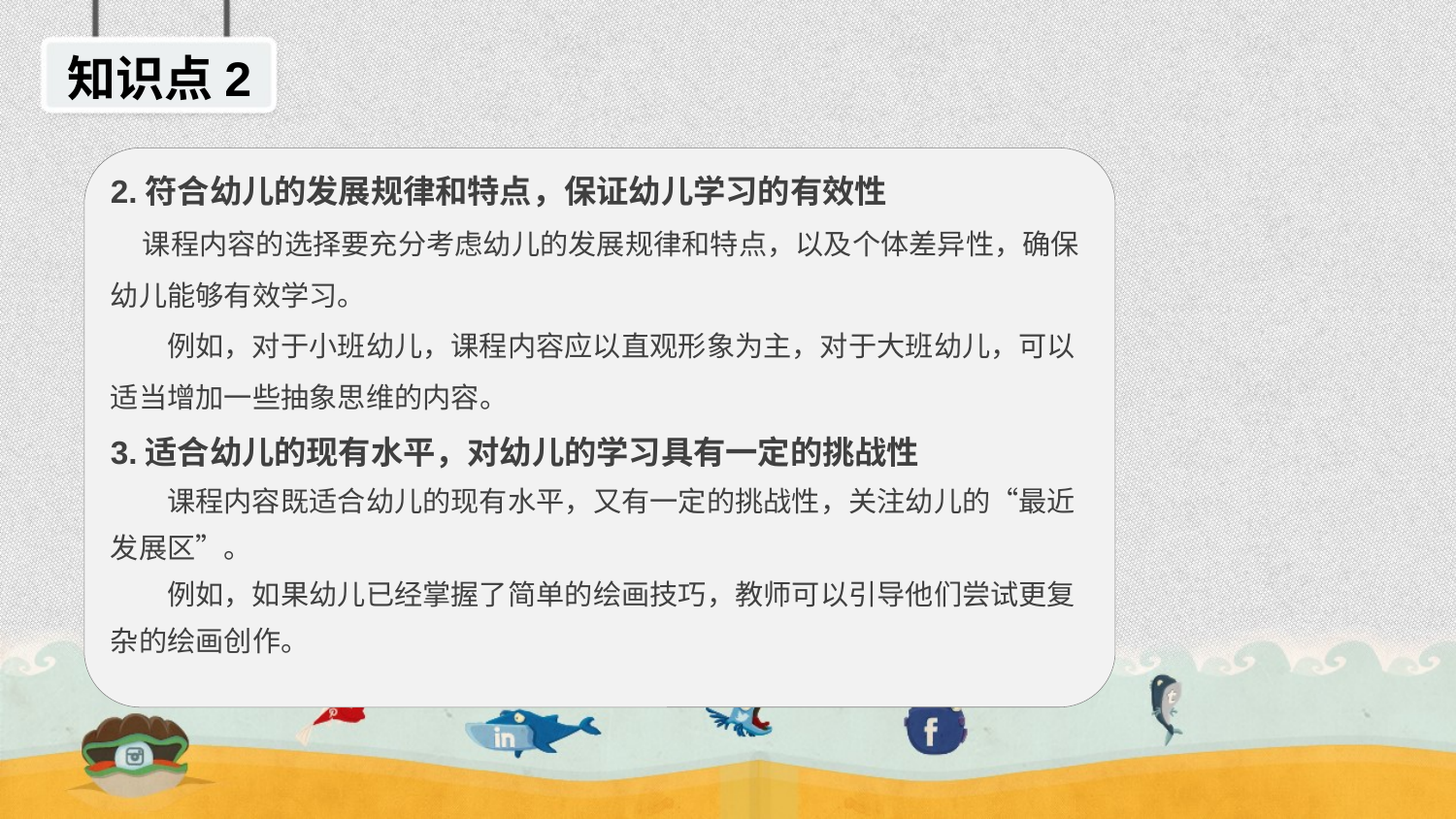

知识点2
2.符合幼儿的发展规律和特点，保证幼儿学习的有效性
    课程内容的选择要充分考虑幼儿的发展规律和特点，以及个体差异性，确保幼儿能够有效学习。
例如，对于小班幼儿，课程内容应以直观形象为主，对于大班幼儿，可以适当增加一些抽象思维的内容。
3.适合幼儿的现有水平，对幼儿的学习具有一定的挑战性
课程内容既适合幼儿的现有水平，又有一定的挑战性，关注幼儿的“最近发展区”。
例如，如果幼儿已经掌握了简单的绘画技巧，教师可以引导他们尝试更复杂的绘画创作。